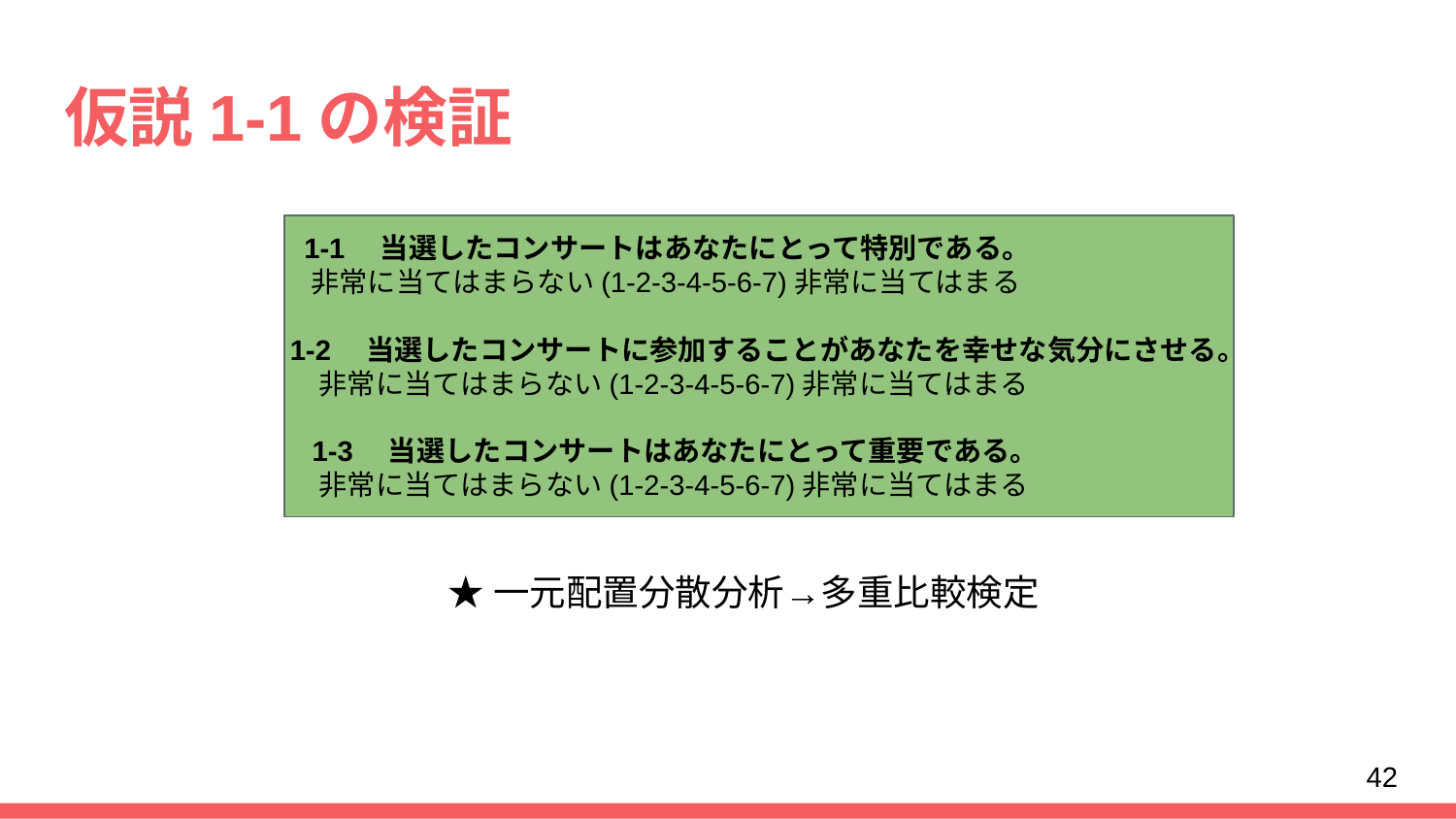

# 仮説1-1の検証
                          1-1　当選したコンサートはあなたにとって特別である。
                          非常に当てはまらない(1-2-3-4-5-6-7)非常に当てはまる

      1-2　当選したコンサートに参加することがあなたを幸せな気分にさせる。
                           非常に当てはまらない(1-2-3-4-5-6-7)非常に当てはまる

                           1-3　当選したコンサートはあなたにとって重要である。
                           非常に当てはまらない(1-2-3-4-5-6-7)非常に当てはまる

★一元配置分散分析→多重比較検定

42